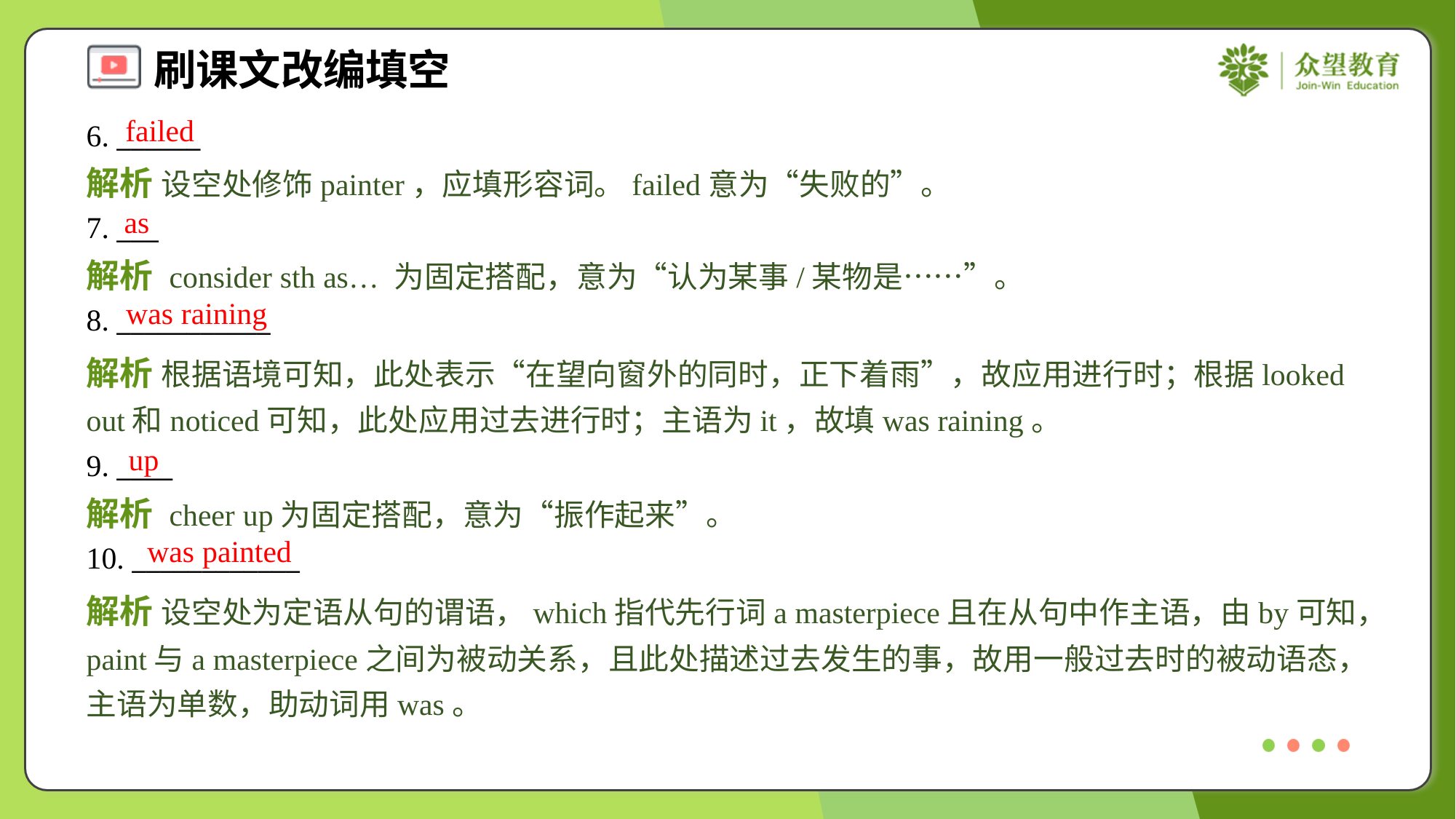

failed
6. ______
解析 设空处修饰painter，应填形容词。failed意为“失败的”。
as
7. ___
解析 consider sth as… 为固定搭配，意为“认为某事/某物是……”。
was raining
8. ___________
解析 根据语境可知，此处表示“在望向窗外的同时，正下着雨”，故应用进行时；根据looked out和noticed可知，此处应用过去进行时；主语为it，故填was raining。
up
9. ____
解析 cheer up为固定搭配，意为“振作起来”。
was painted
10. ____________
解析 设空处为定语从句的谓语，which指代先行词a masterpiece且在从句中作主语，由by可知，paint与a masterpiece之间为被动关系，且此处描述过去发生的事，故用一般过去时的被动语态，主语为单数，助动词用was。